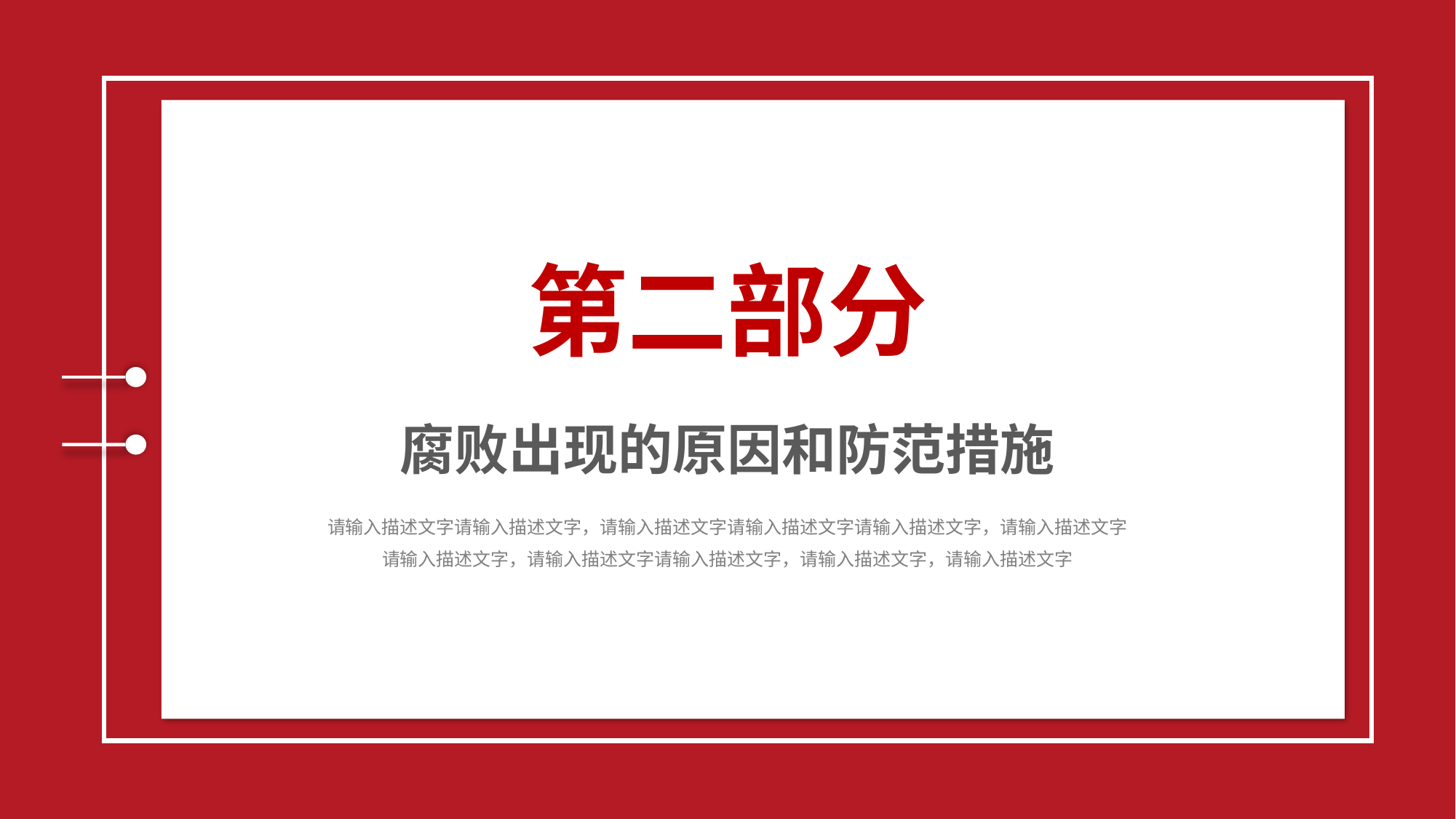

第二部分
腐败出现的原因和防范措施
请输入描述文字请输入描述文字，请输入描述文字请输入描述文字请输入描述文字，请输入描述文字请输入描述文字，请输入描述文字请输入描述文字，请输入描述文字，请输入描述文字